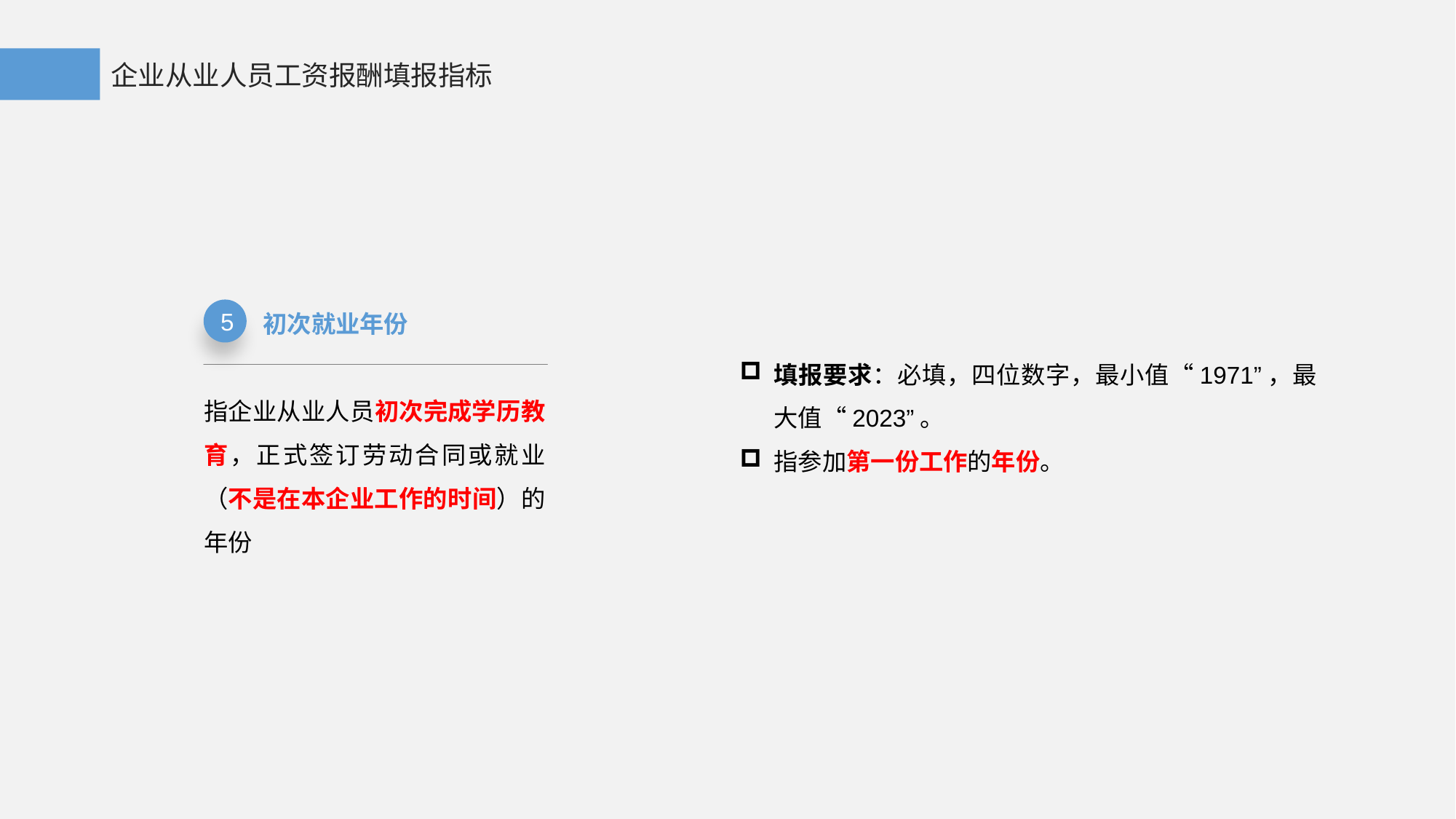

企业从业人员工资报酬填报指标
5
初次就业年份
填报要求：必填，四位数字，最小值“1971”，最大值“2023”。
指参加第一份工作的年份。
指企业从业人员初次完成学历教育，正式签订劳动合同或就业（不是在本企业工作的时间）的年份

41